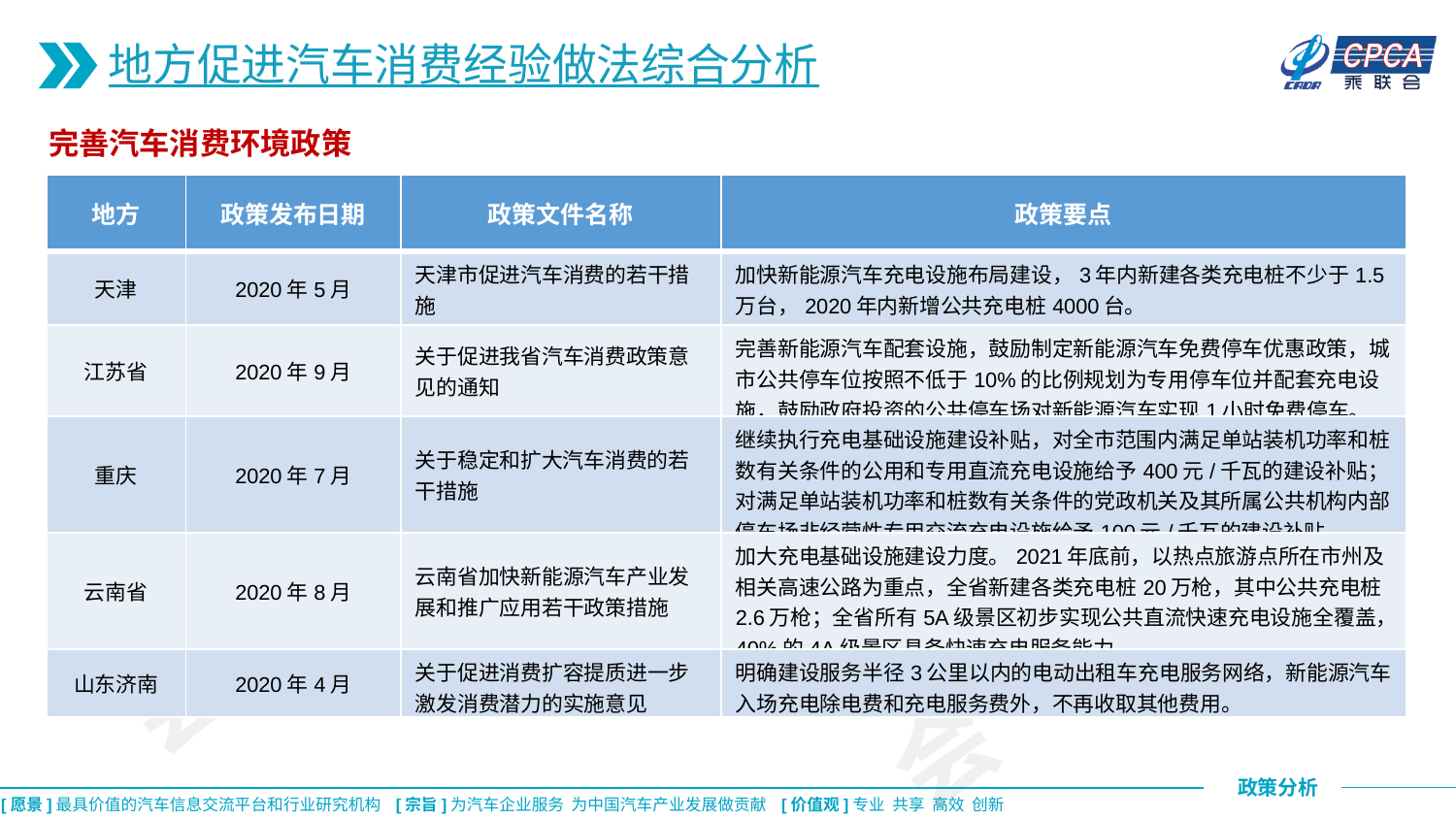

地方促进汽车消费经验做法综合分析
完善汽车消费环境政策
| 地方 | 政策发布日期 | 政策文件名称 | 政策要点 |
| --- | --- | --- | --- |
| 天津 | 2020年5月 | 天津市促进汽车消费的若干措施 | 加快新能源汽车充电设施布局建设，3年内新建各类充电桩不少于1.5万台，2020年内新增公共充电桩4000台。 |
| 江苏省 | 2020年9月 | 关于促进我省汽车消费政策意见的通知 | 完善新能源汽车配套设施，鼓励制定新能源汽车免费停车优惠政策，城市公共停车位按照不低于10%的比例规划为专用停车位并配套充电设施，鼓励政府投资的公共停车场对新能源汽车实现1小时免费停车。 |
| 重庆 | 2020年7月 | 关于稳定和扩大汽车消费的若干措施 | 继续执行充电基础设施建设补贴，对全市范围内满足单站装机功率和桩数有关条件的公用和专用直流充电设施给予400元/千瓦的建设补贴；对满足单站装机功率和桩数有关条件的党政机关及其所属公共机构内部停车场非经营性专用交流充电设施给予100元/千瓦的建设补贴。 |
| 云南省 | 2020年8月 | 云南省加快新能源汽车产业发展和推广应用若干政策措施 | 加大充电基础设施建设力度。2021年底前，以热点旅游点所在市州及相关高速公路为重点，全省新建各类充电桩20万枪，其中公共充电桩2.6万枪；全省所有5A级景区初步实现公共直流快速充电设施全覆盖，40%的4A级景区具备快速充电服务能力。 |
| 山东济南 | 2020年4月 | 关于促进消费扩容提质进一步激发消费潜力的实施意见 | 明确建设服务半径3公里以内的电动出租车充电服务网络，新能源汽车入场充电除电费和充电服务费外，不再收取其他费用。 |
CPCA乘联会
CPCA乘联会